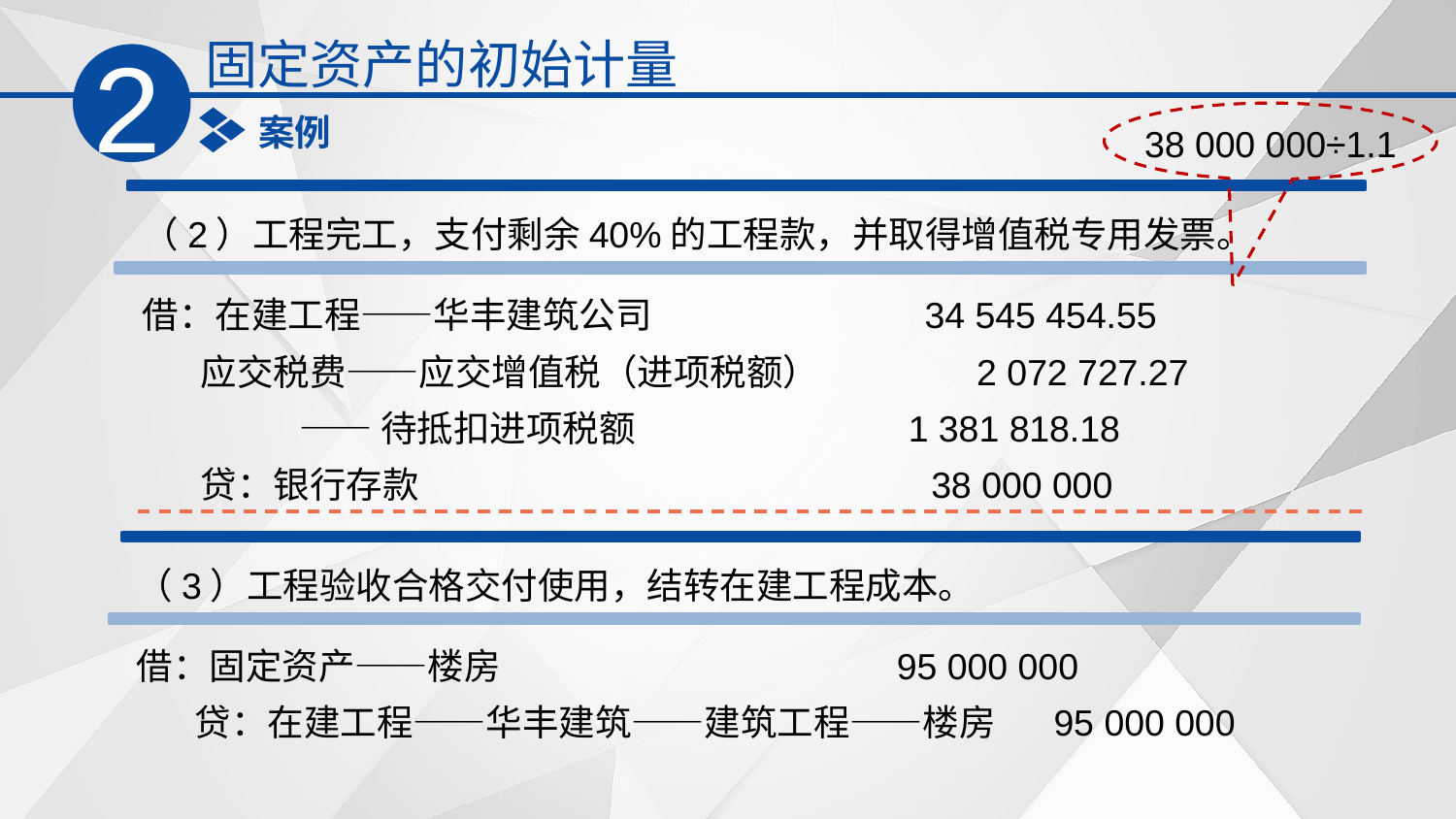

固定资产的初始计量
2

38 000 000÷1.1
案例

（2）工程完工，支付剩余40%的工程款，并取得增值税专用发票。

借：在建工程——华丰建筑公司                                34 545 454.55
      应交税费——应交增值税（进项税额）                  2 072 727.27
                   ——待抵扣进项税额                                1 381 818.18
      贷：银行存款                                                             38 000 000

（3）工程验收合格交付使用，结转在建工程成本。

借：固定资产——楼房                                               95 000 000
      贷：在建工程——华丰建筑——建筑工程——楼房      95 000 000